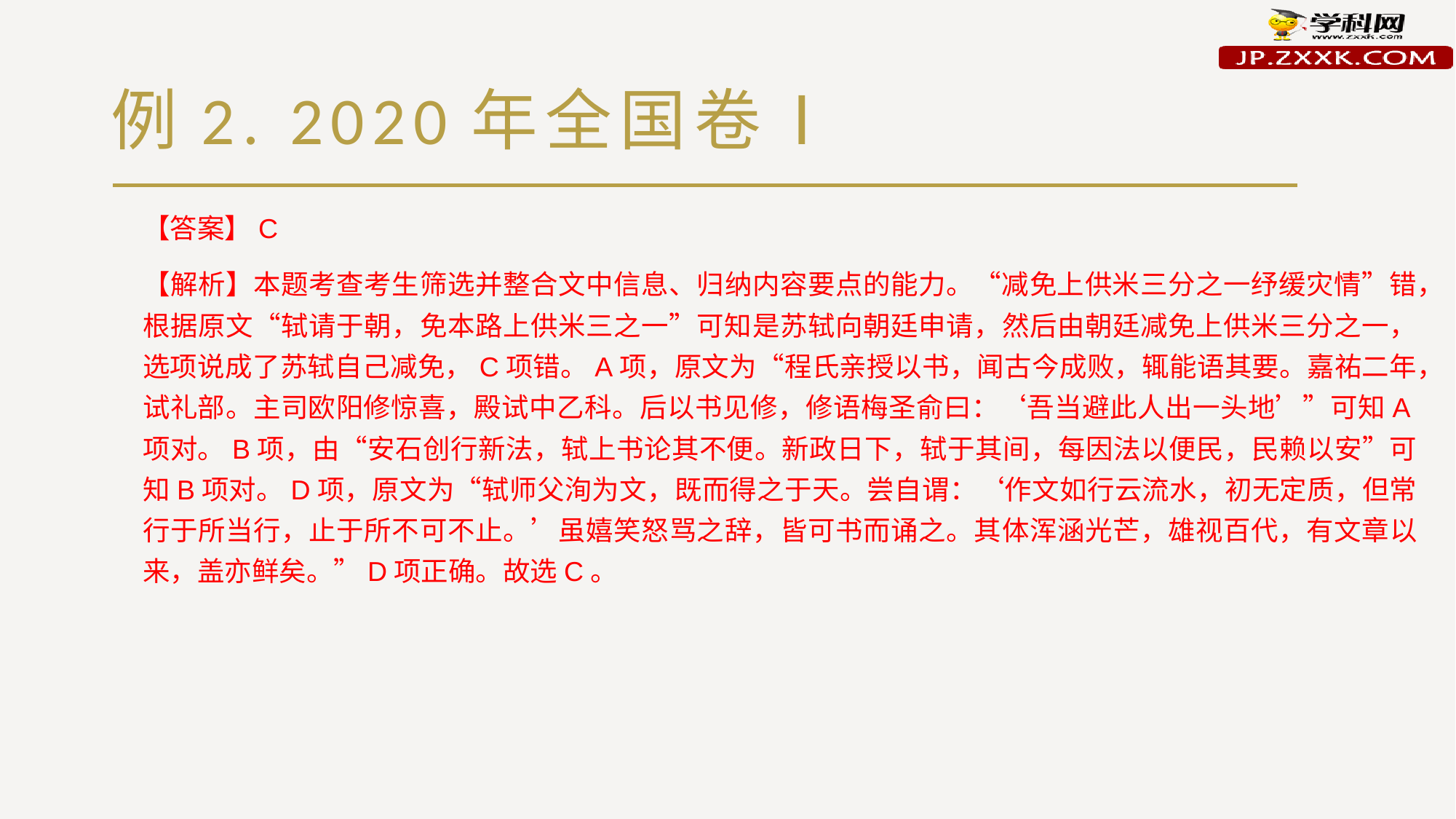

# 例2. 2020年全国卷Ⅰ
【答案】C
【解析】本题考查考生筛选并整合文中信息、归纳内容要点的能力。“减免上供米三分之一纾缓灾情”错，根据原文“轼请于朝，免本路上供米三之一”可知是苏轼向朝廷申请，然后由朝廷减免上供米三分之一，选项说成了苏轼自己减免，C项错。A项，原文为“程氏亲授以书，闻古今成败，辄能语其要。嘉祐二年，试礼部。主司欧阳修惊喜，殿试中乙科。后以书见修，修语梅圣俞曰：‘吾当避此人出一头地’”可知A项对。B项，由“安石创行新法，轼上书论其不便。新政日下，轼于其间，每因法以便民，民赖以安”可知B项对。D项，原文为“轼师父洵为文，既而得之于天。尝自谓：‘作文如行云流水，初无定质，但常行于所当行，止于所不可不止。’虽嬉笑怒骂之辞，皆可书而诵之。其体浑涵光芒，雄视百代，有文章以来，盖亦鲜矣。”D项正确。故选C。